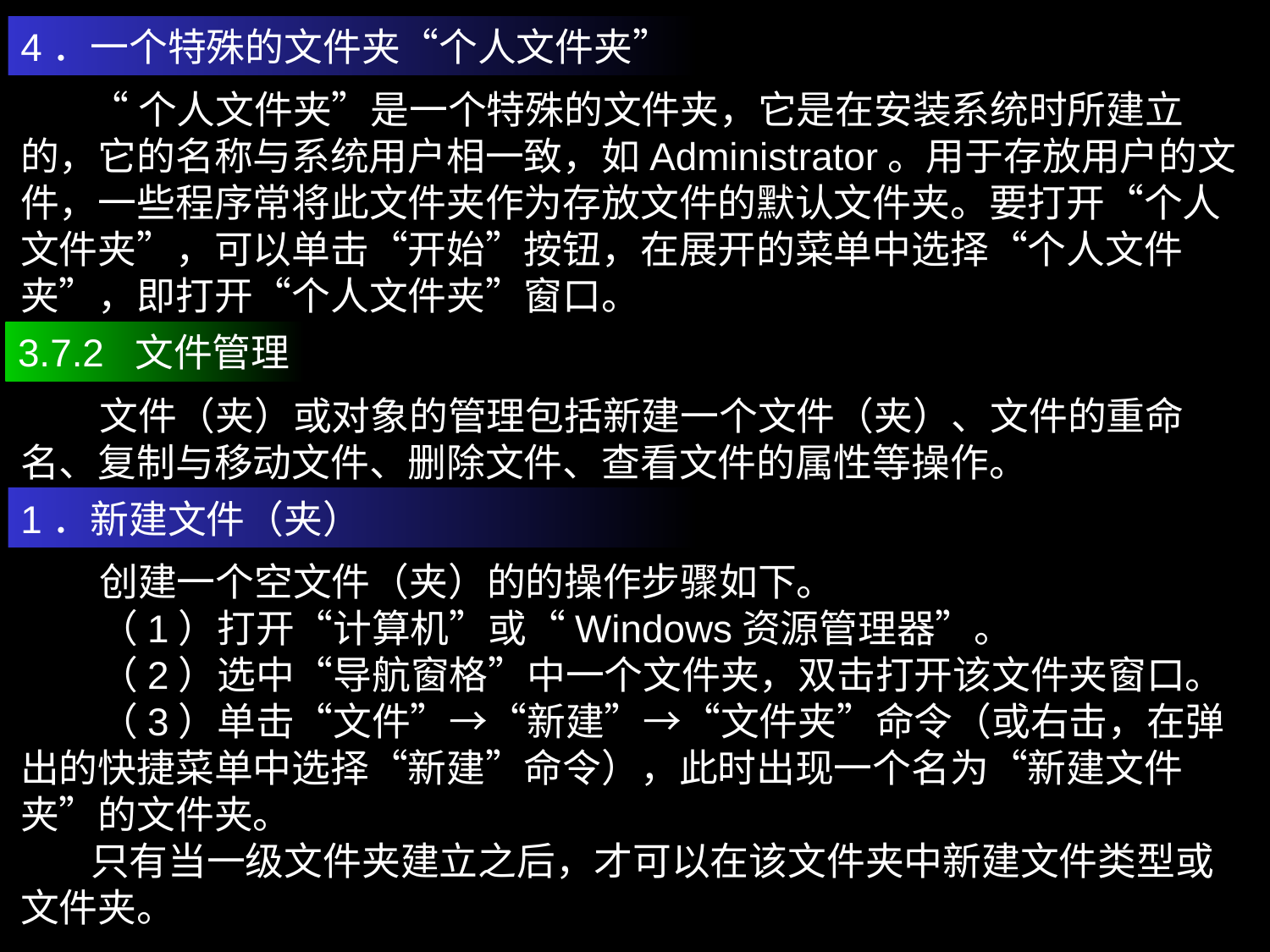

4．一个特殊的文件夹“个人文件夹”
        “个人文件夹”是一个特殊的文件夹，它是在安装系统时所建立的，它的名称与系统用户相一致，如Administrator。用于存放用户的文件，一些程序常将此文件夹作为存放文件的默认文件夹。要打开“个人文件夹”，可以单击“开始”按钮，在展开的菜单中选择“个人文件夹”，即打开“个人文件夹”窗口。
3.7.2  文件管理
        文件（夹）或对象的管理包括新建一个文件（夹）、文件的重命名、复制与移动文件、删除文件、查看文件的属性等操作。
1．新建文件（夹）
        创建一个空文件（夹）的的操作步骤如下。
        （1）打开“计算机”或“Windows资源管理器”。
        （2）选中“导航窗格”中一个文件夹，双击打开该文件夹窗口。
        （3）单击“文件”→“新建”→“文件夹”命令（或右击，在弹出的快捷菜单中选择“新建”命令），此时出现一个名为“新建文件夹”的文件夹。
       只有当一级文件夹建立之后，才可以在该文件夹中新建文件类型或文件夹。